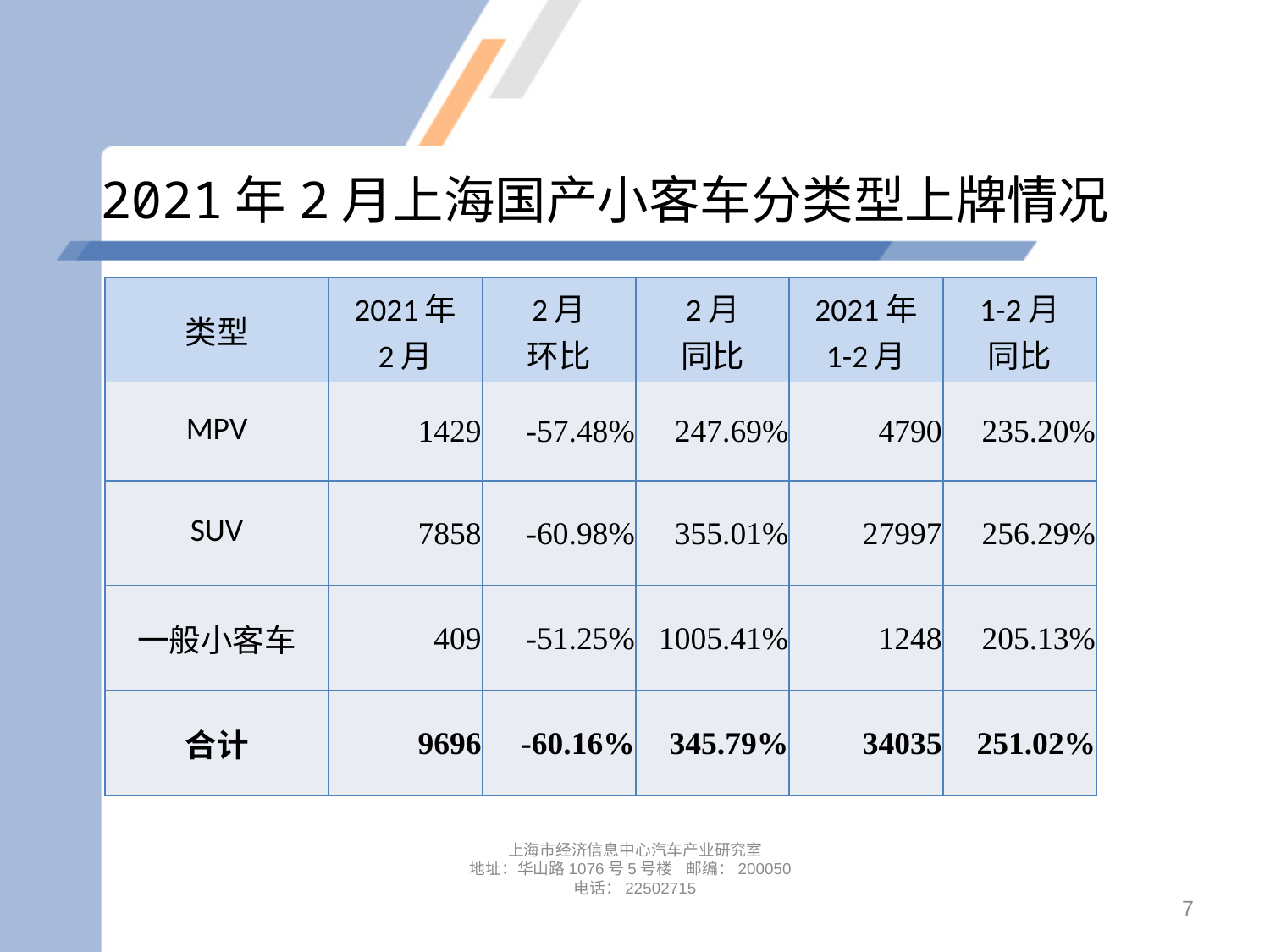

# 2021年2月上海国产小客车分类型上牌情况
| 类型 | 2021年 2月 | 2月 环比 | 2月 同比 | 2021年 1-2月 | 1-2月 同比 |
| --- | --- | --- | --- | --- | --- |
| MPV | 1429 | -57.48% | 247.69% | 4790 | 235.20% |
| SUV | 7858 | -60.98% | 355.01% | 27997 | 256.29% |
| 一般小客车 | 409 | -51.25% | 1005.41% | 1248 | 205.13% |
| 合计 | 9696 | -60.16% | 345.79% | 34035 | 251.02% |
上海市经济信息中心汽车产业研究室
地址：华山路1076号5号楼    邮编：200050
电话：22502715

7